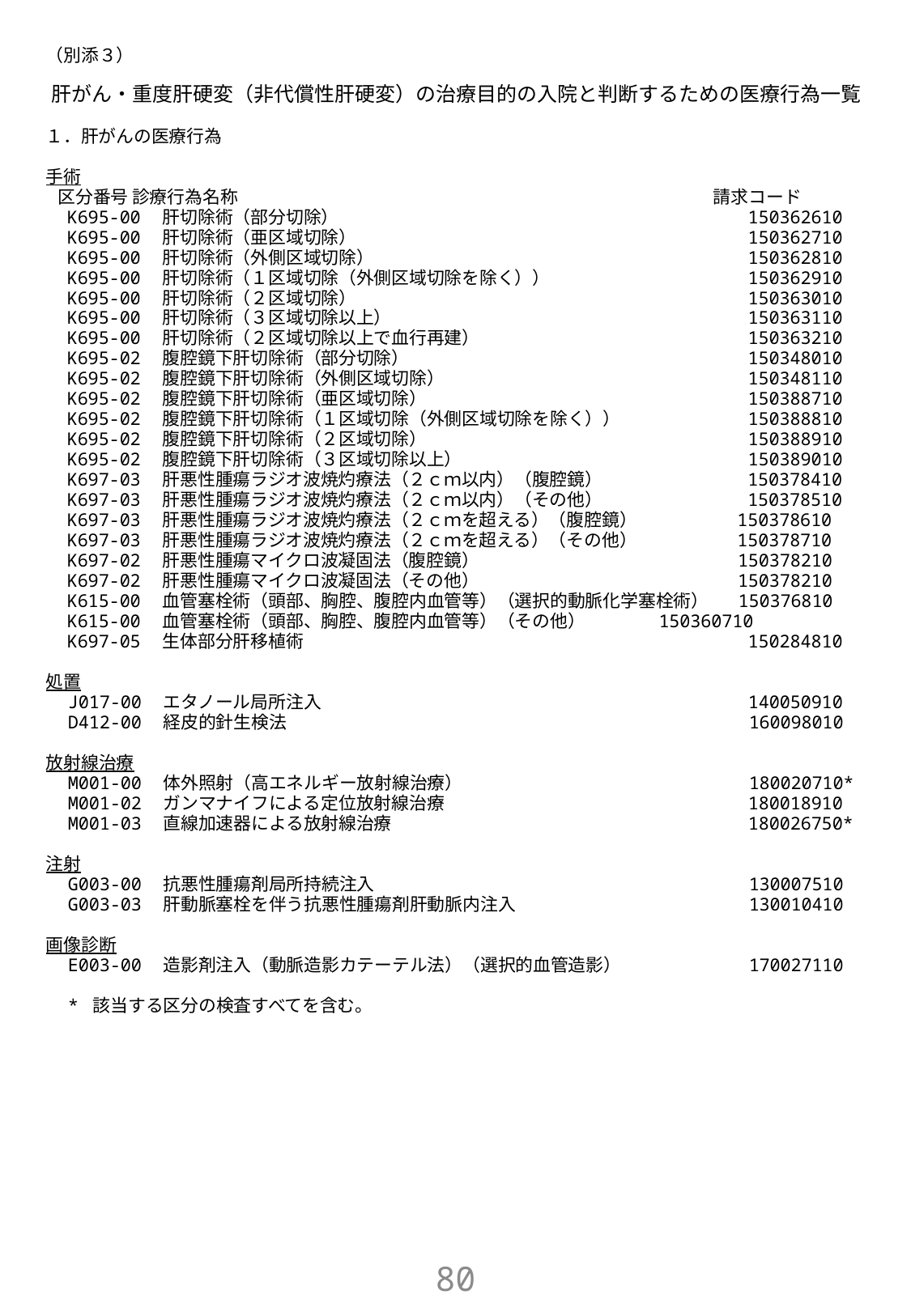

（別添３）

肝がん・重度肝硬変（非代償性肝硬変）の治療目的の入院と判断するための医療行為一覧

１．肝がんの医療行為

手術
  区分番号 診療行為名称　　　　　　　　　　　　　　　　　　　　　　　　　　　請求コード
  K695-00　肝切除術（部分切除）　　　　　　　　　　　　　　　　　　　　　　　150362610
  K695-00　肝切除術（亜区域切除）　　　　　　　　　　　　　　　　　　　　　　150362710
  K695-00　肝切除術（外側区域切除）　　　　　　　　　　　　　　　　　　　　　150362810
  K695-00　肝切除術（１区域切除（外側区域切除を除く））　　　　　　　　　　　150362910
  K695-00　肝切除術（２区域切除）　　　　　　　　　　　　　　　　　　　　　　150363010
  K695-00　肝切除術（３区域切除以上）　　　　　　　　　　　　　　　　　　　　150363110
  K695-00　肝切除術（２区域切除以上で血行再建）　　　　　　　　　　　　　　　150363210
  K695-02　腹腔鏡下肝切除術（部分切除）　　　　　　　　　　　　　　　　　　　150348010
  K695-02　腹腔鏡下肝切除術（外側区域切除）　　　　　　　　　　　　　　　　　150348110
  K695-02　腹腔鏡下肝切除術（亜区域切除）　　　　　　　　　　　　　　　　　　150388710
  K695-02　腹腔鏡下肝切除術（１区域切除（外側区域切除を除く））　　　　　　　150388810
  K695-02　腹腔鏡下肝切除術（２区域切除）　　　　　　　　　　　　　　　　　　150388910
  K695-02　腹腔鏡下肝切除術（３区域切除以上）　　　　　　　　　　　　　　　　150389010
  K697-03　肝悪性腫瘍ラジオ波焼灼療法（２ｃｍ以内）（腹腔鏡）　　　　　　　　150378410
  K697-03　肝悪性腫瘍ラジオ波焼灼療法（２ｃｍ以内）（その他）　　　　　　　　150378510
  K697-03　肝悪性腫瘍ラジオ波焼灼療法（２ｃｍを超える）（腹腔鏡）　　　　　  150378610
  K697-03　肝悪性腫瘍ラジオ波焼灼療法（２ｃｍを超える）（その他）　　　　　  150378710
  K697-02　肝悪性腫瘍マイクロ波凝固法（腹腔鏡）　　　　　　　　　　　　　　  150378210
  K697-02　肝悪性腫瘍マイクロ波凝固法（その他）　　　　　　　　　　　　　　  150378210
  K615-00　血管塞栓術（頭部、胸腔、腹腔内血管等）（選択的動脈化学塞栓術）　  150376810
  K615-00　血管塞栓術（頭部、胸腔、腹腔内血管等）（その他）                  150360710
  K697-05　生体部分肝移植術　　　　　　　　　　　　　　　　　　　　　　　　　150284810

処置
　J017-00　エタノール局所注入　　　　　　　　　　　　　　　　　　　　　　　　140050910
　D412-00　経皮的針生検法　　　　　　　　　　　　　　　　　　　　　　　　　　160098010

放射線治療
　M001-00　体外照射（高エネルギー放射線治療）　　　　　　　　　　　　　　　　180020710*
　M001-02　ガンマナイフによる定位放射線治療　　　　　　　　　　　　　　　　　180018910
　M001-03　直線加速器による放射線治療　　　　　　　　　　　　　　　　　　　　180026750*

注射
　G003-00　抗悪性腫瘍剤局所持続注入　　　　　　　　　　　　　　　　　　　　　130007510
　G003-03　肝動脈塞栓を伴う抗悪性腫瘍剤肝動脈内注入　　　　　　　　　　　　　130010410

画像診断
　E003-00　造影剤注入（動脈造影カテーテル法）（選択的血管造影）　　　　　　　170027110

　* 該当する区分の検査すべてを含む。

80